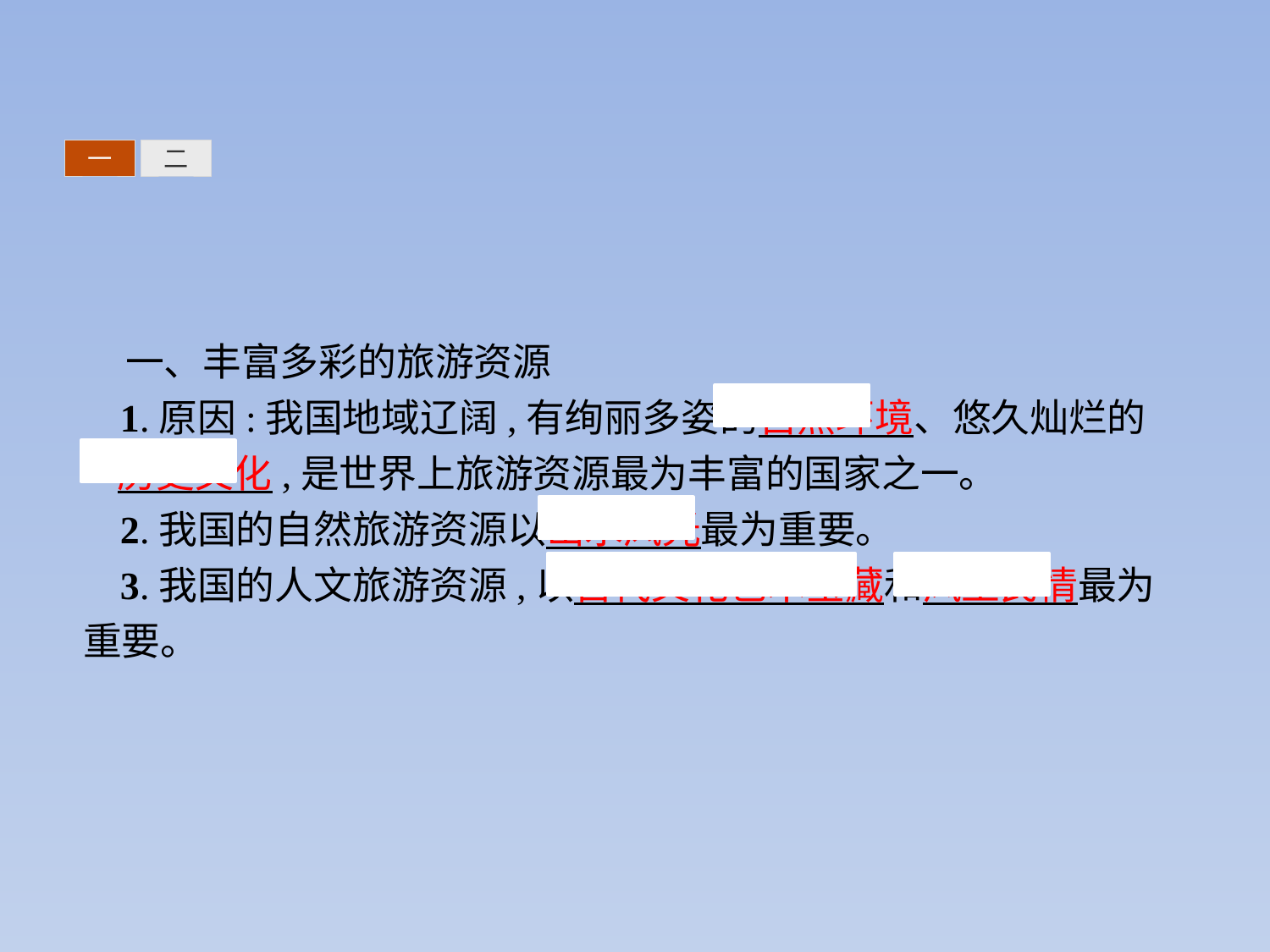

一
二
一、丰富多彩的旅游资源
1.原因:我国地域辽阔,有绚丽多姿的自然环境、悠久灿烂的         历史文化,是世界上旅游资源最为丰富的国家之一。
2.我国的自然旅游资源以山水风光最为重要。
3.我国的人文旅游资源,以古代文化艺术宝藏和风土民情最为重要。